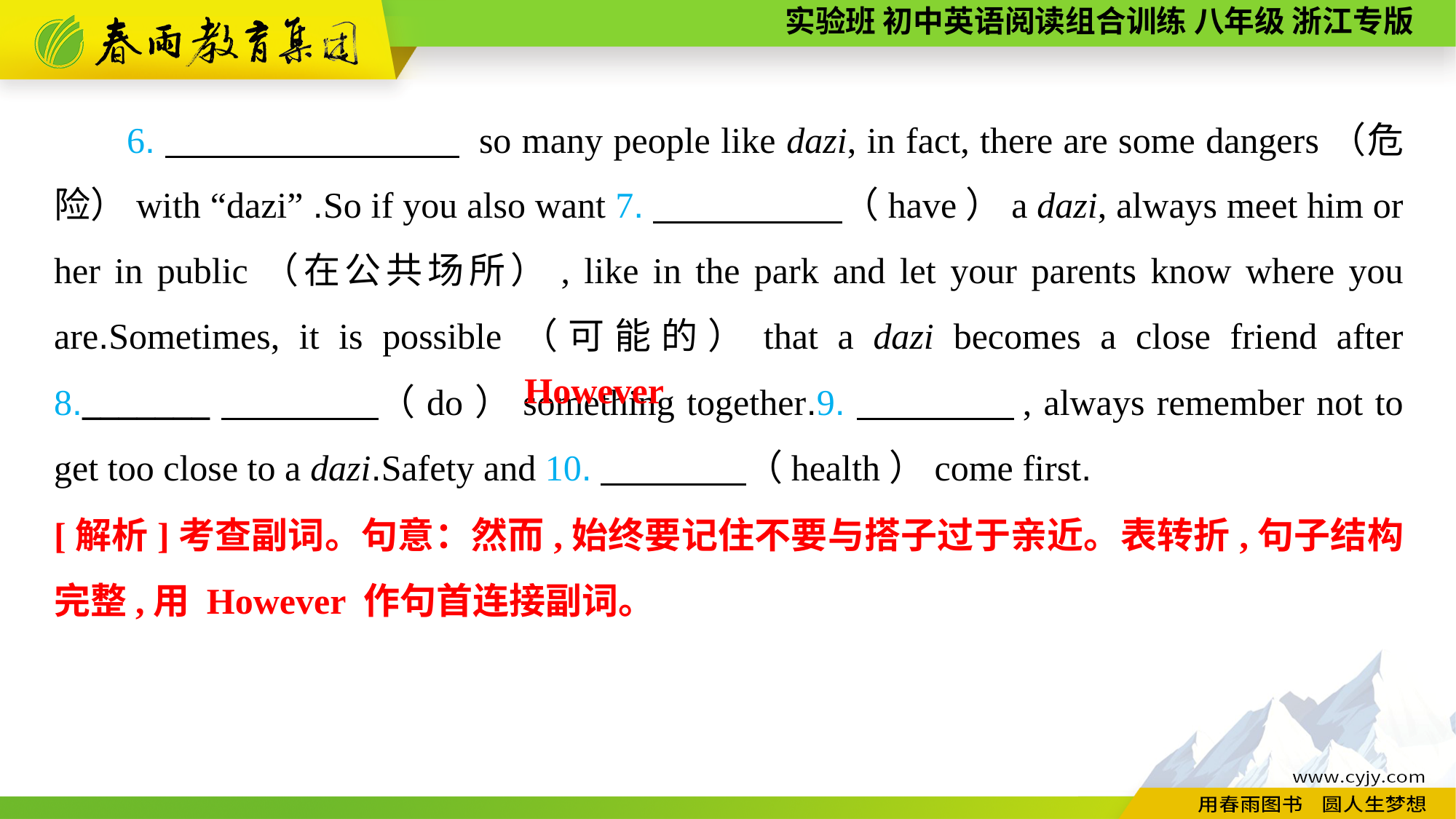

6.　　     　          　 so many people like dazi, in fact, there are some dangers（危险）with “dazi” .So if you also want 7.　　     　　（have）a dazi, always meet him or her in public（在公共场所）, like in the park and let your parents know where you are.Sometimes, it is possible（可能的）that a dazi becomes a close friend after 8._______　　　　（do）something together.9.　　　　, always remember not to get too close to a dazi.Safety and 10.　　　　（health）come first.
However
[解析]考查副词。句意：然而,始终要记住不要与搭子过于亲近。表转折,句子结构完整,用 However 作句首连接副词。